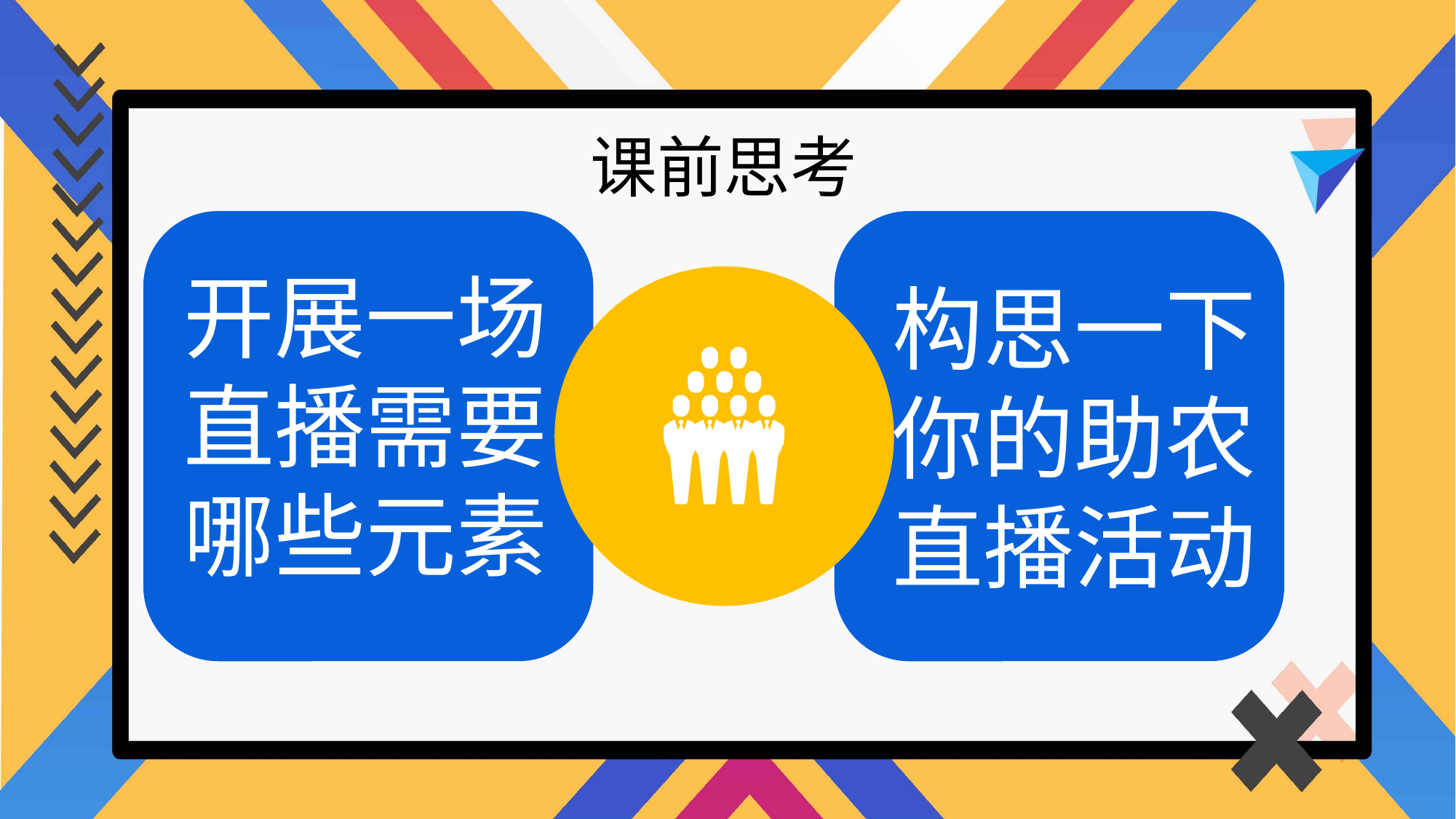

课前思考

开展一场
直播需要
哪些元素

构思一下
你的助农
直播活动